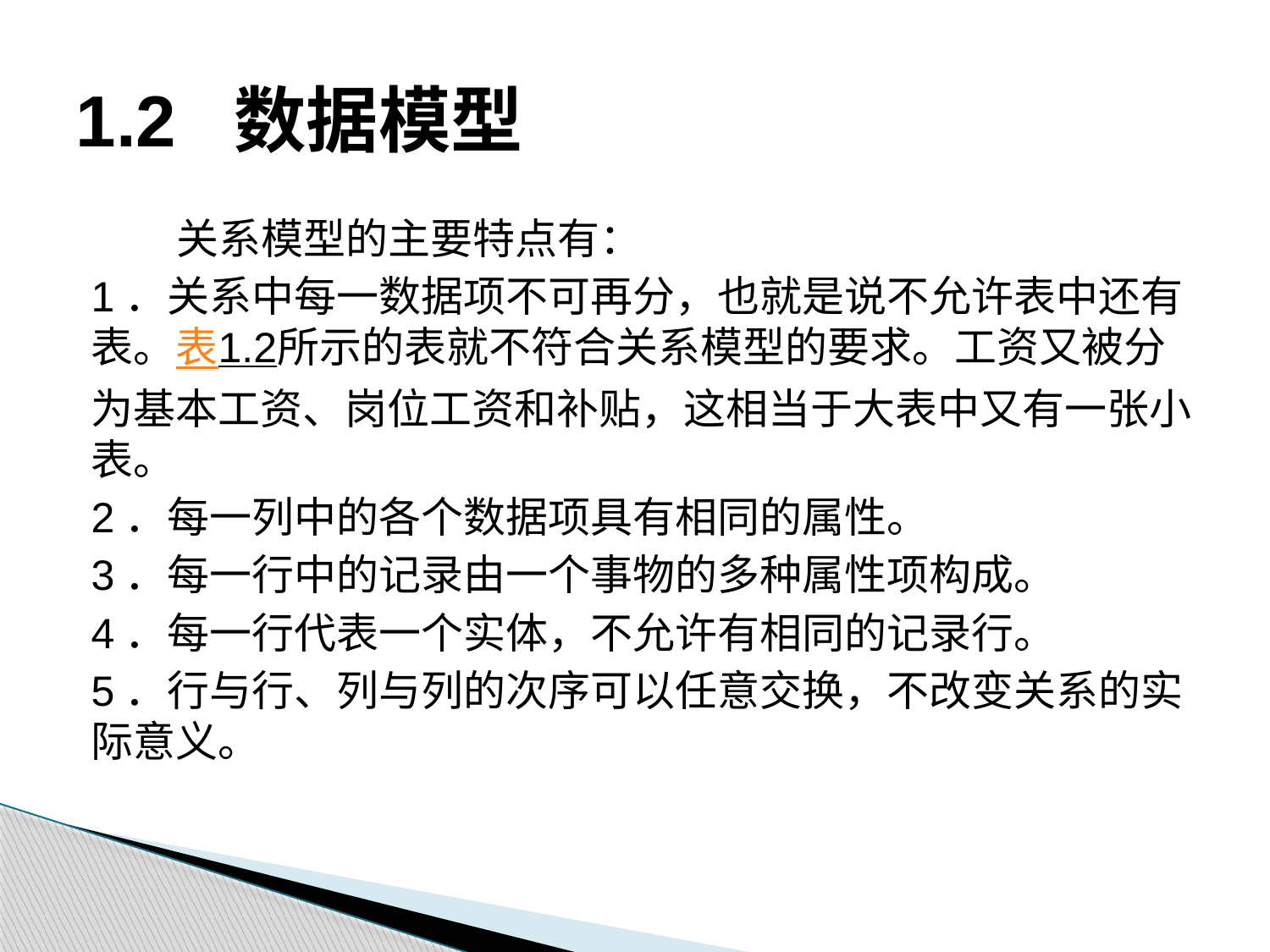

# 1.2  数据模型
关系模型的主要特点有：
1．关系中每一数据项不可再分，也就是说不允许表中还有表。表1.2所示的表就不符合关系模型的要求。工资又被分为基本工资、岗位工资和补贴，这相当于大表中又有一张小表。
2．每一列中的各个数据项具有相同的属性。
3．每一行中的记录由一个事物的多种属性项构成。
4．每一行代表一个实体，不允许有相同的记录行。
5．行与行、列与列的次序可以任意交换，不改变关系的实际意义。